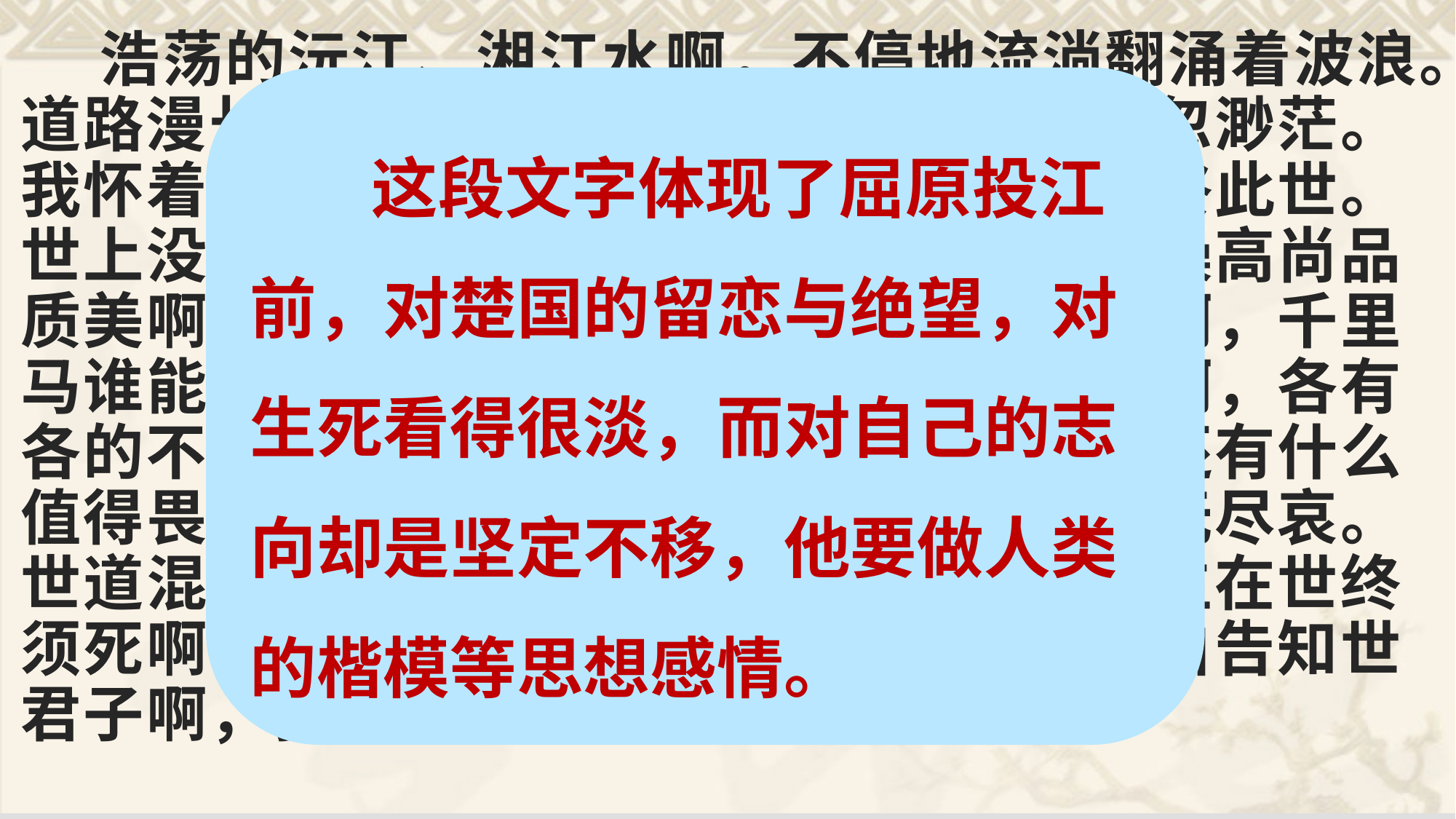

浩荡的沅江、湘江水啊，不停地流淌翻涌着波浪。道路漫长而又昏暗啊，前程又是何等的恍忽渺茫。我怀着长久的悲伤歌吟不止啊，慨然叹息终此世。世上没人了解我啊，谁能听我诉衷肠？情操高尚品质美啊，芬芳洁白世无双。伯乐早已死去啊，千里马谁能识别它是骏良？人生一世秉承命运啊，各有各的不同安排。内心坚定心胸广啊，别的还有什么值得畏惧！重重忧伤长感慨啊，永世长叹无尽哀。世道混浊知音少啊，人心叵测内难猜。人生在世终须死啊，对自己的生命就不要太珍爱。明白告知世君子啊，我将永为人模楷。
       这段文字体现了屈原投江前，对楚国的留恋与绝望，对生死看得很淡，而对自己的志向却是坚定不移，他要做人类的楷模等思想感情。